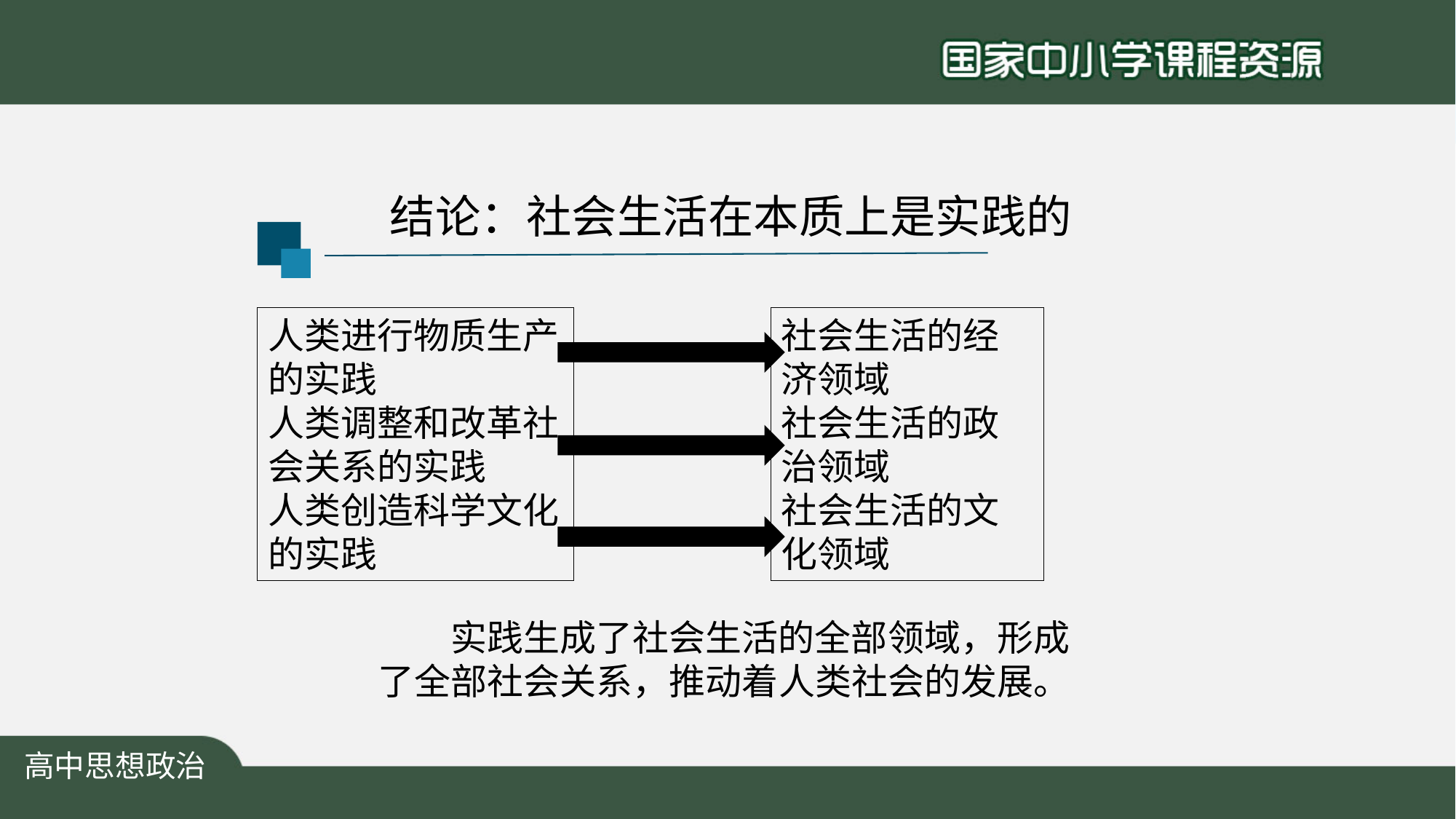

结论：社会生活在本质上是实践的

人类进行物质生产的实践
人类调整和改革社会关系的实践
人类创造科学文化的实践
社会生活的经济领域
社会生活的政治领域
社会生活的文化领域

实践生成了社会生活的全部领域，形成了全部社会关系，推动着人类社会的发展。